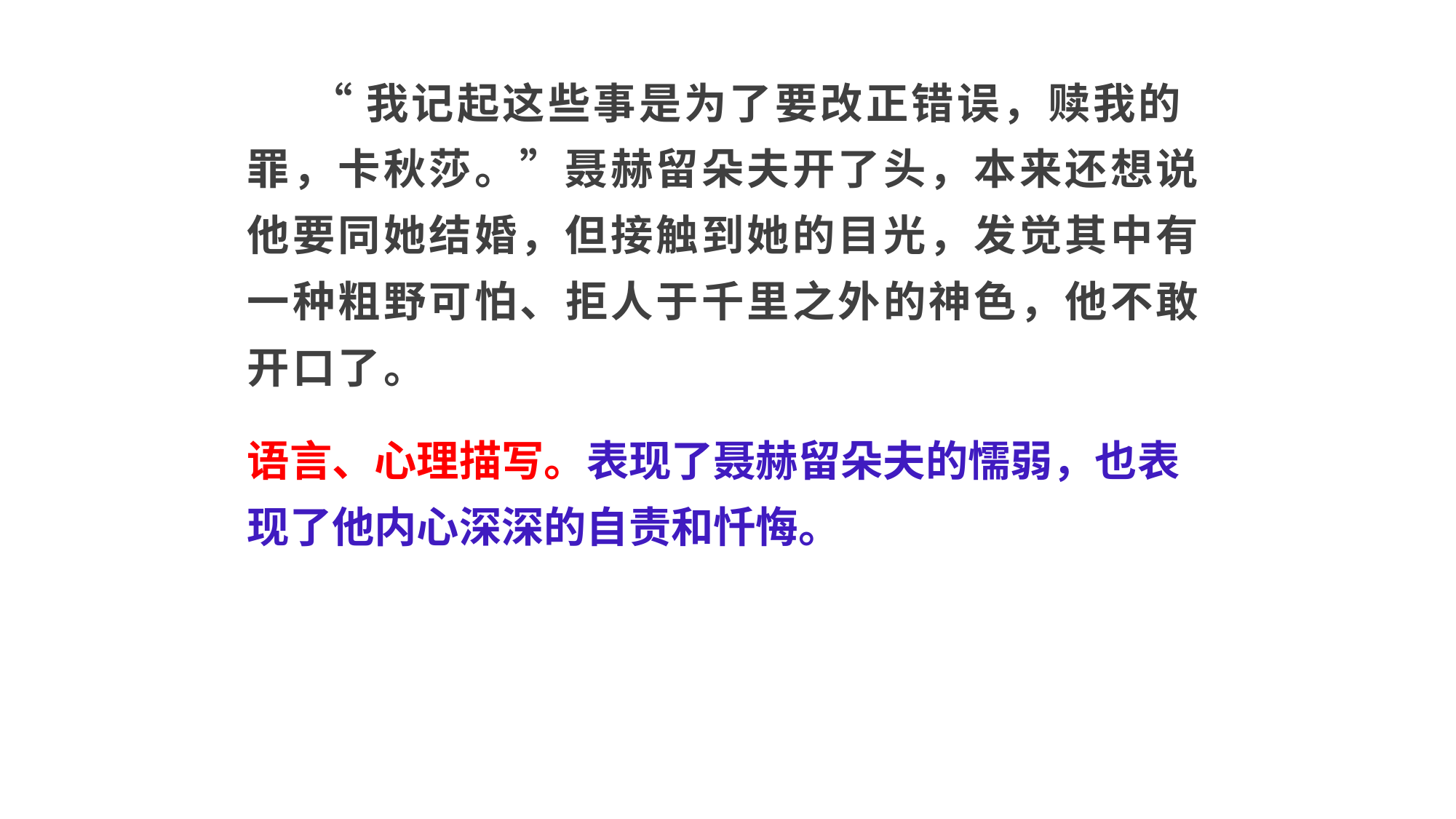

“我记起这些事是为了要改正错误，赎我的罪，卡秋莎。”聂赫留朵夫开了头，本来还想说他要同她结婚，但接触到她的目光，发觉其中有一种粗野可怕、拒人于千里之外的神色，他不敢开口了。
语言、心理描写。表现了聂赫留朵夫的懦弱，也表现了他内心深深的自责和忏悔。